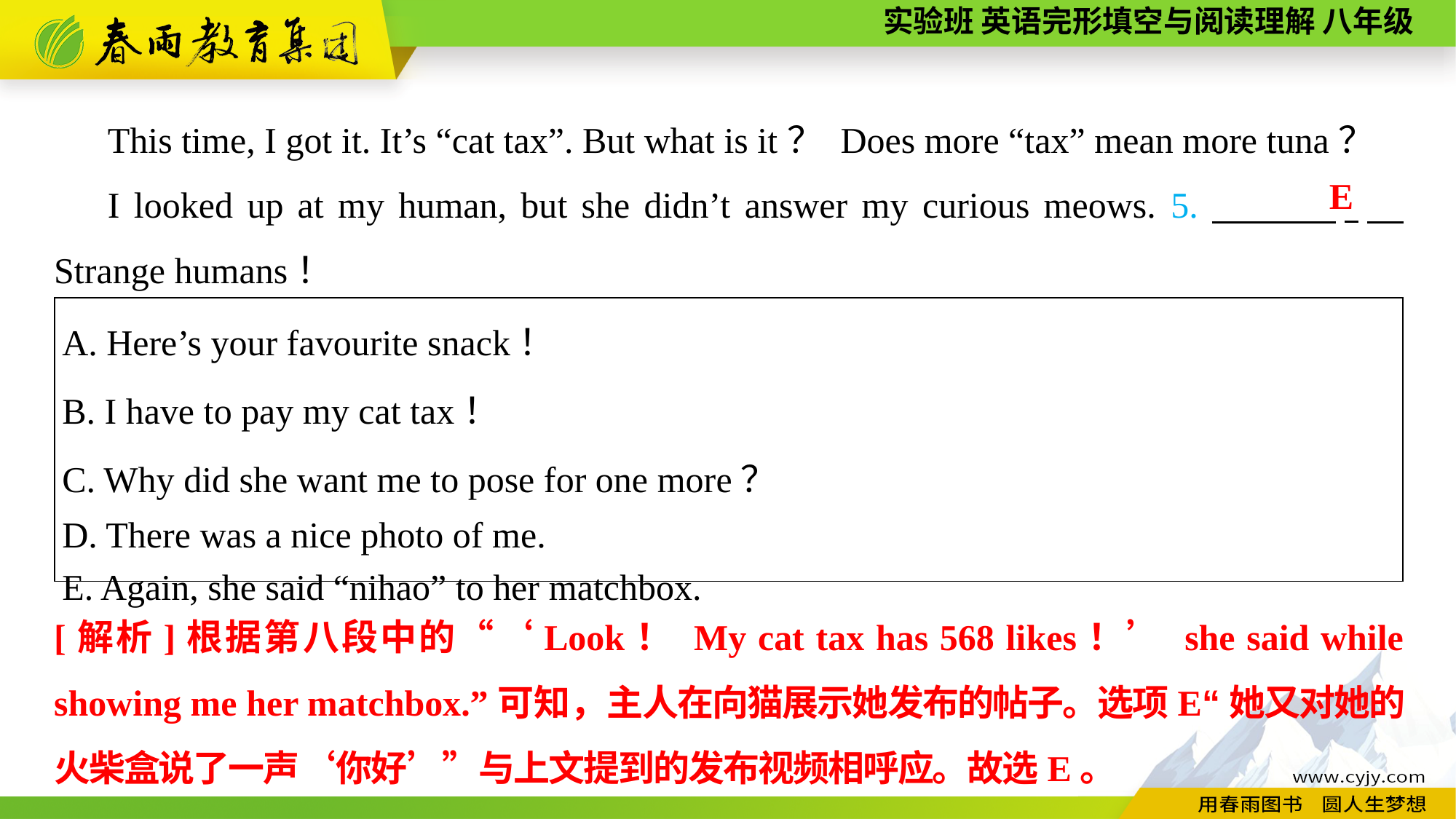

This time, I got it. It’s “cat tax”. But what is it？ Does more “tax” mean more tuna？
I looked up at my human, but she didn’t answer my curious meows. 5.　　　.　 Strange humans！
E
| A. Here’s your favourite snack！ B. I have to pay my cat tax！ C. Why did she want me to pose for one more？ D. There was a nice photo of me. E. Again, she said “nihao” to her matchbox. |
| --- |
[解析]根据第八段中的“‘Look！ My cat tax has 568 likes！’ she said while showing me her matchbox.”可知，主人在向猫展示她发布的帖子。选项E“她又对她的火柴盒说了一声‘你好’”与上文提到的发布视频相呼应。故选E。